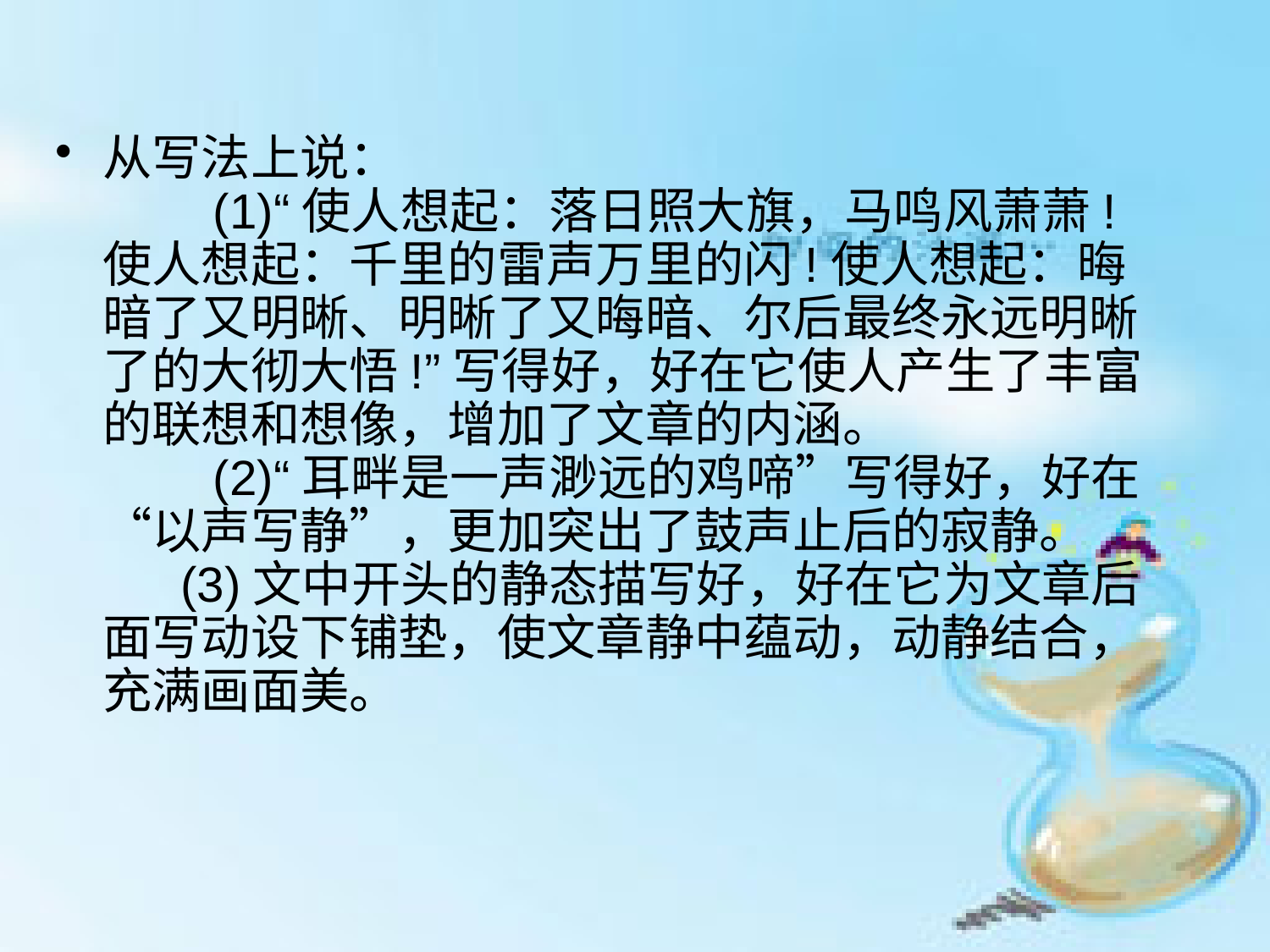

从写法上说：
　　(1)“使人想起：落日照大旗，马鸣风萧萧!使人想起：千里的雷声万里的闪!使人想起：晦暗了又明晰、明晰了又晦暗、尔后最终永远明晰了的大彻大悟!”写得好，好在它使人产生了丰富的联想和想像，增加了文章的内涵。
　　(2)“耳畔是一声渺远的鸡啼”写得好，好在“以声写静”，更加突出了鼓声止后的寂静。
      (3)文中开头的静态描写好，好在它为文章后面写动设下铺垫，使文章静中蕴动，动静结合，充满画面美。